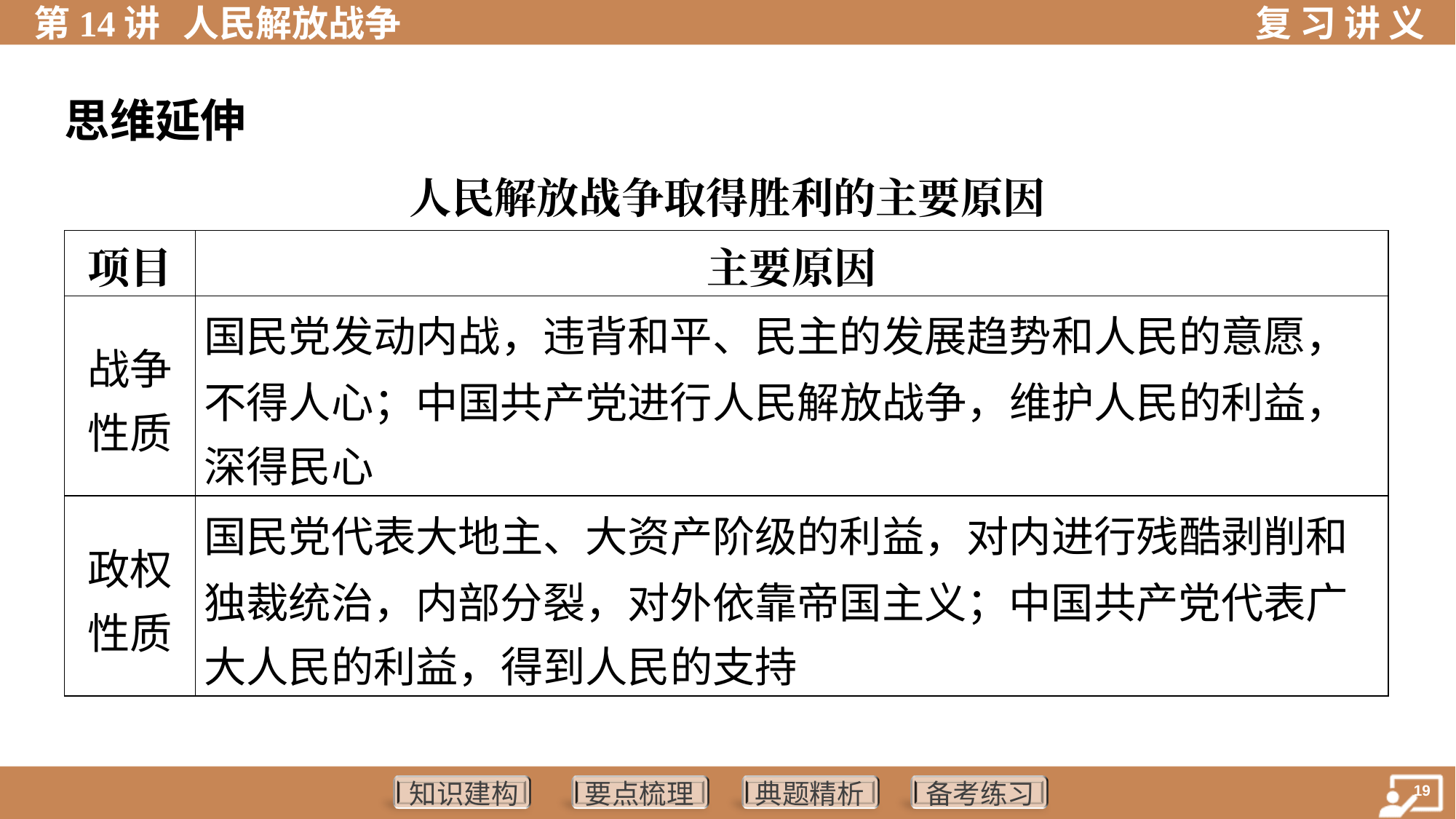

思维延伸
人民解放战争取得胜利的主要原因
| 项目 | 主要原因 |
| --- | --- |
| 战争 性质 | 国民党发动内战，违背和平、民主的发展趋势和人民的意愿， 不得人心；中国共产党进行人民解放战争，维护人民的利益， 深得民心 |
| 政权 性质 | 国民党代表大地主、大资产阶级的利益，对内进行残酷剥削和 独裁统治，内部分裂，对外依靠帝国主义；中国共产党代表广 大人民的利益，得到人民的支持 |